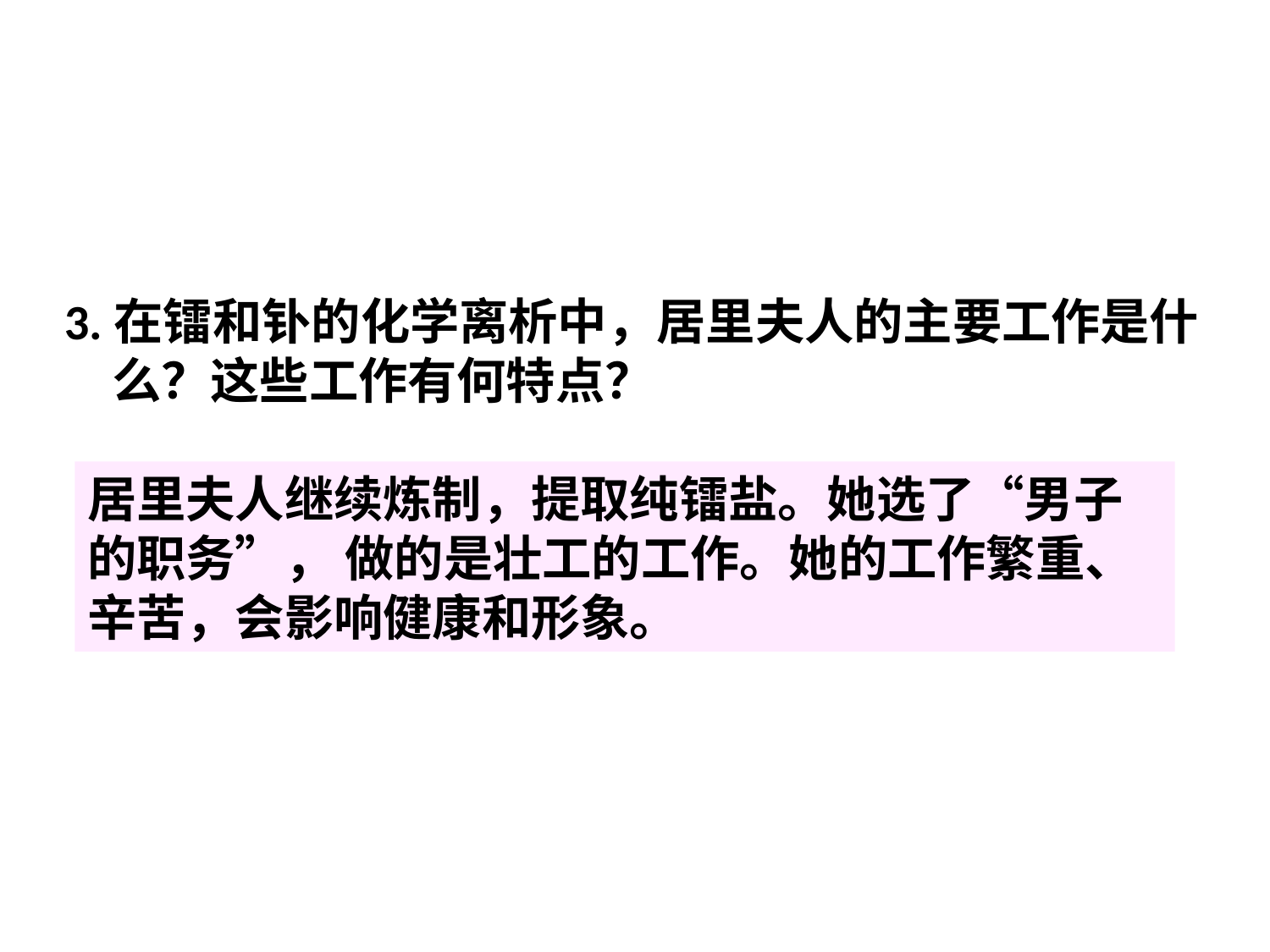

3.在镭和钋的化学离析中，居里夫人的主要工作是什么？这些工作有何特点？

居里夫人继续炼制，提取纯镭盐。她选了“男子的职务”， 做的是壮工的工作。她的工作繁重、辛苦，会影响健康和形象。